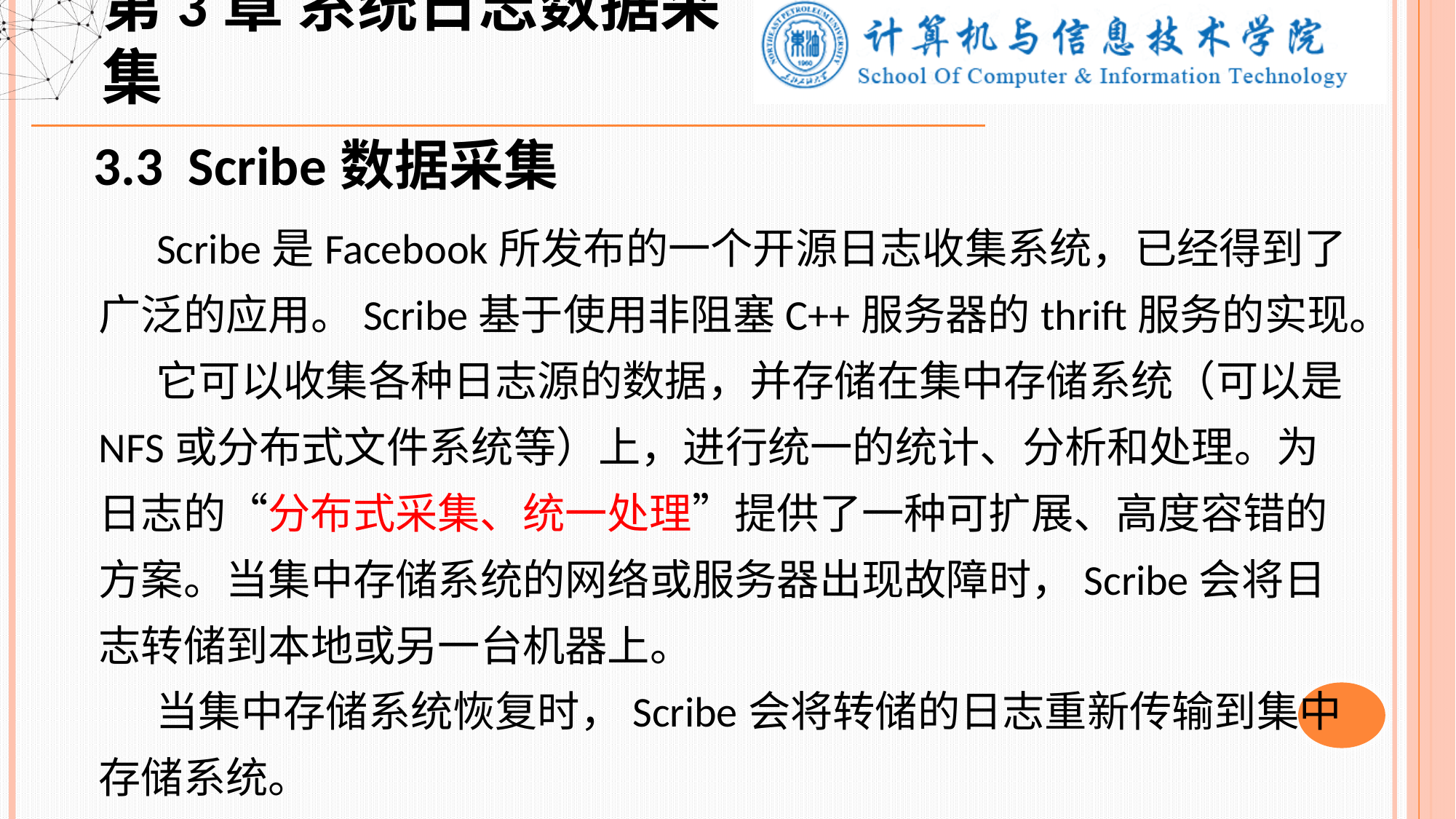

第3章 系统日志数据采集
3.3  Scribe数据采集

      Scribe是Facebook所发布的一个开源日志收集系统，已经得到了广泛的应用。Scribe基于使用非阻塞C++服务器的thrift服务的实现。
     它可以收集各种日志源的数据，并存储在集中存储系统（可以是NFS或分布式文件系统等）上，进行统一的统计、分析和处理。为日志的“分布式采集、统一处理”提供了一种可扩展、高度容错的方案。当集中存储系统的网络或服务器出现故障时，Scribe会将日志转储到本地或另一台机器上。
     当集中存储系统恢复时，Scribe会将转储的日志重新传输到集中存储系统。